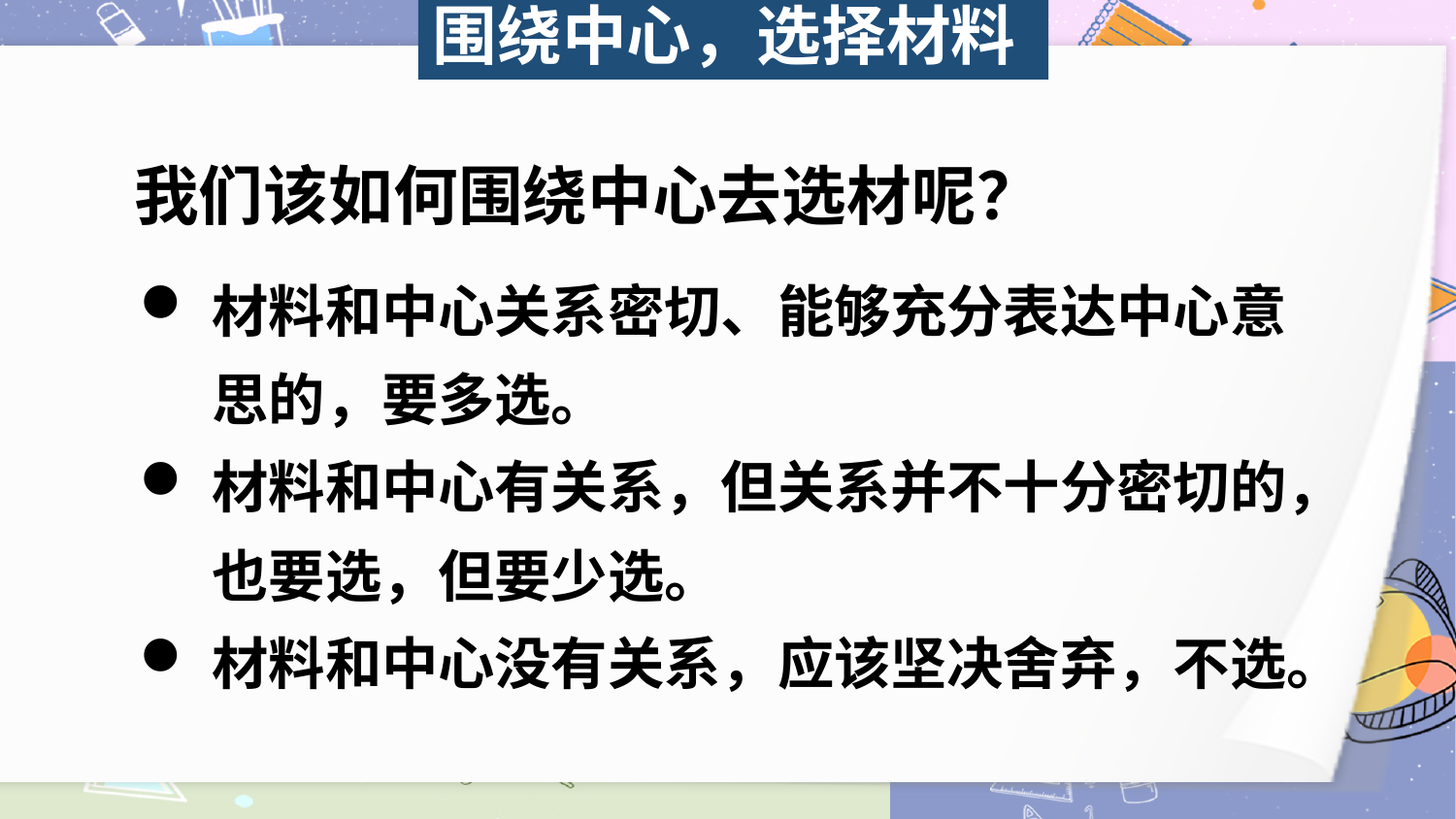

围绕中心，选择材料

我们该如何围绕中心去选材呢？
材料和中心关系密切、能够充分表达中心意思的，要多选。
材料和中心有关系，但关系并不十分密切的，也要选，但要少选。
材料和中心没有关系，应该坚决舍弃，不选。